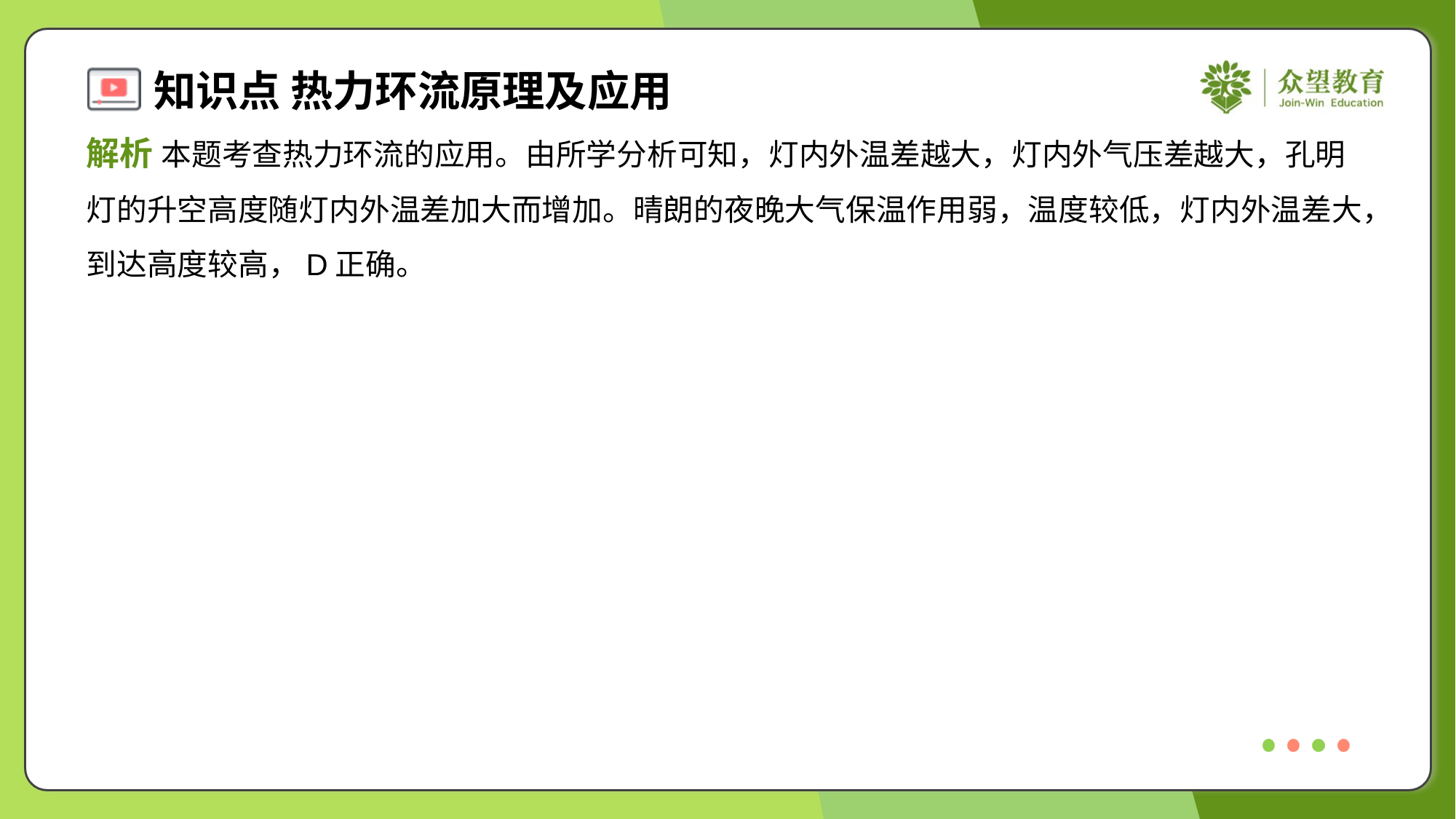

解析 本题考查热力环流的应用。由所学分析可知，灯内外温差越大，灯内外气压差越大，孔明
灯的升空高度随灯内外温差加大而增加。晴朗的夜晚大气保温作用弱，温度较低，灯内外温差大，
到达高度较高，D正确。